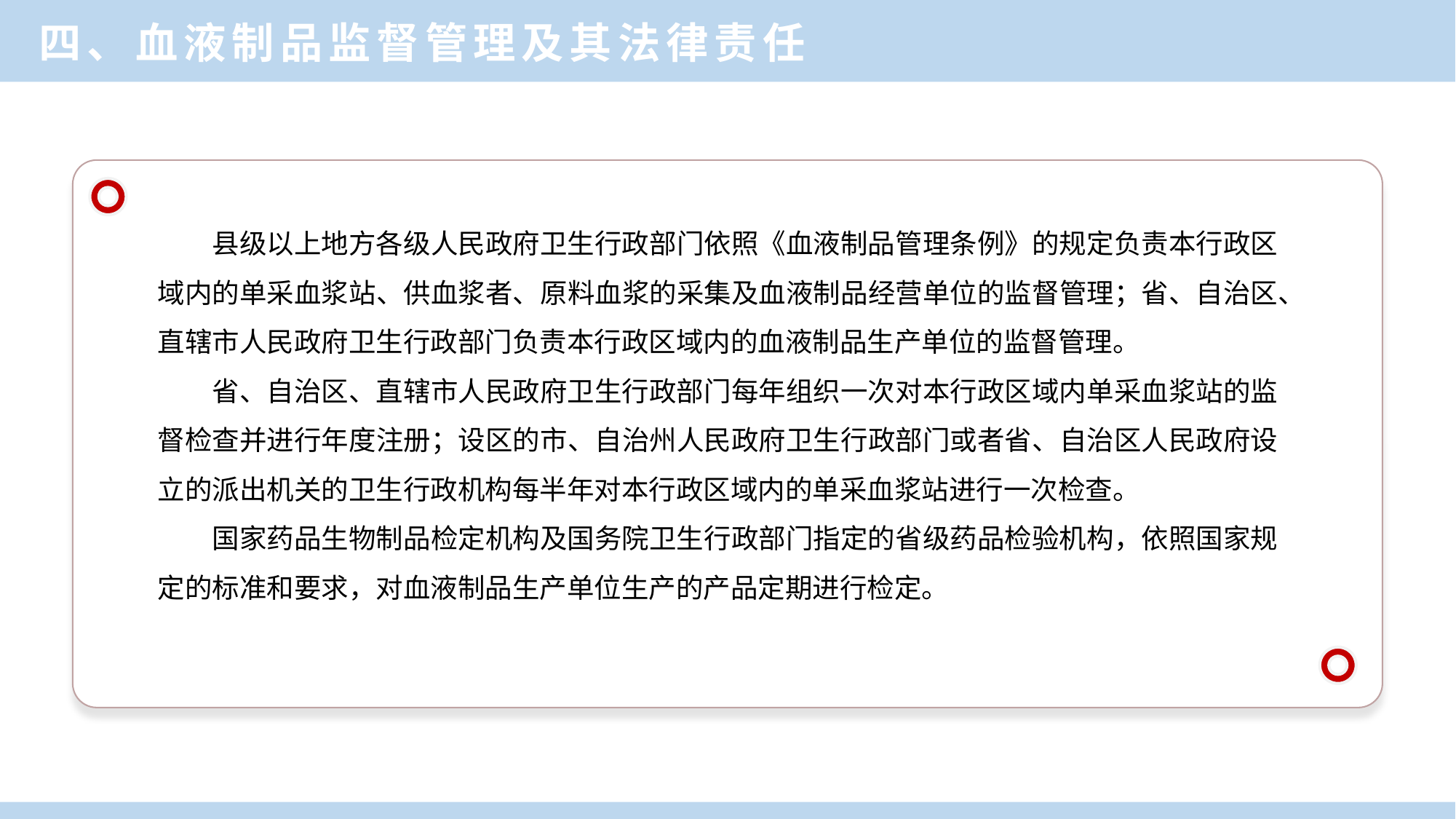

四、血液制品监督管理及其法律责任

县级以上地方各级人民政府卫生行政部门依照《血液制品管理条例》的规定负责本行政区域内的单采血浆站、供血浆者、原料血浆的采集及血液制品经营单位的监督管理；省、自治区、直辖市人民政府卫生行政部门负责本行政区域内的血液制品生产单位的监督管理。
省、自治区、直辖市人民政府卫生行政部门每年组织一次对本行政区域内单采血浆站的监督检查并进行年度注册；设区的市、自治州人民政府卫生行政部门或者省、自治区人民政府设立的派出机关的卫生行政机构每半年对本行政区域内的单采血浆站进行一次检查。
国家药品生物制品检定机构及国务院卫生行政部门指定的省级药品检验机构，依照国家规定的标准和要求，对血液制品生产单位生产的产品定期进行检定。